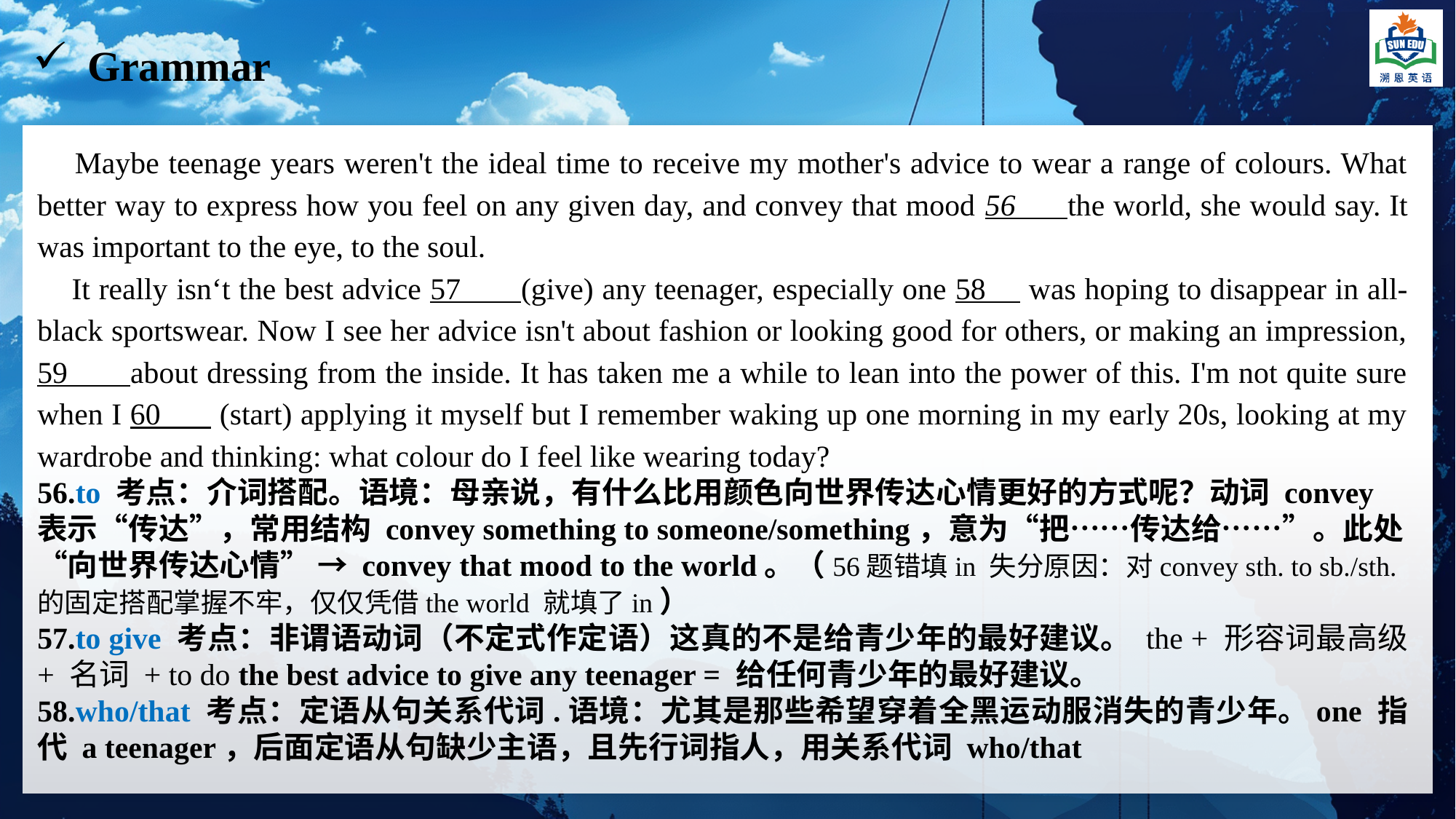

Grammar
    Maybe teenage years weren't the ideal time to receive my mother's advice to wear a range of colours. What better way to express how you feel on any given day, and convey that mood 56      the world, she would say. It was important to the eye, to the soul.
    It really isn‘t the best advice 57       (give) any teenager, especially one 58     was hoping to disappear in all-black sportswear. Now I see her advice isn't about fashion or looking good for others, or making an impression, 59       about dressing from the inside. It has taken me a while to lean into the power of this. I'm not quite sure when I 60       (start) applying it myself but I remember waking up one morning in my early 20s, looking at my wardrobe and thinking: what colour do I feel like wearing today?
56.to 考点：介词搭配。语境：母亲说，有什么比用颜色向世界传达心情更好的方式呢？动词 convey 表示“传达”，常用结构 convey something to someone/something，意为“把……传达给……”。此处“向世界传达心情” → convey that mood to the world。（56题错填in 失分原因：对convey sth. to sb./sth.的固定搭配掌握不牢，仅仅凭借the world 就填了in）
57.to give 考点：非谓语动词（不定式作定语）这真的不是给青少年的最好建议。 the + 形容词最高级 + 名词 + to do the best advice to give any teenager = 给任何青少年的最好建议。
58.who/that 考点：定语从句关系代词.语境：尤其是那些希望穿着全黑运动服消失的青少年。one 指代 a teenager，后面定语从句缺少主语，且先行词指人，用关系代词 who/that